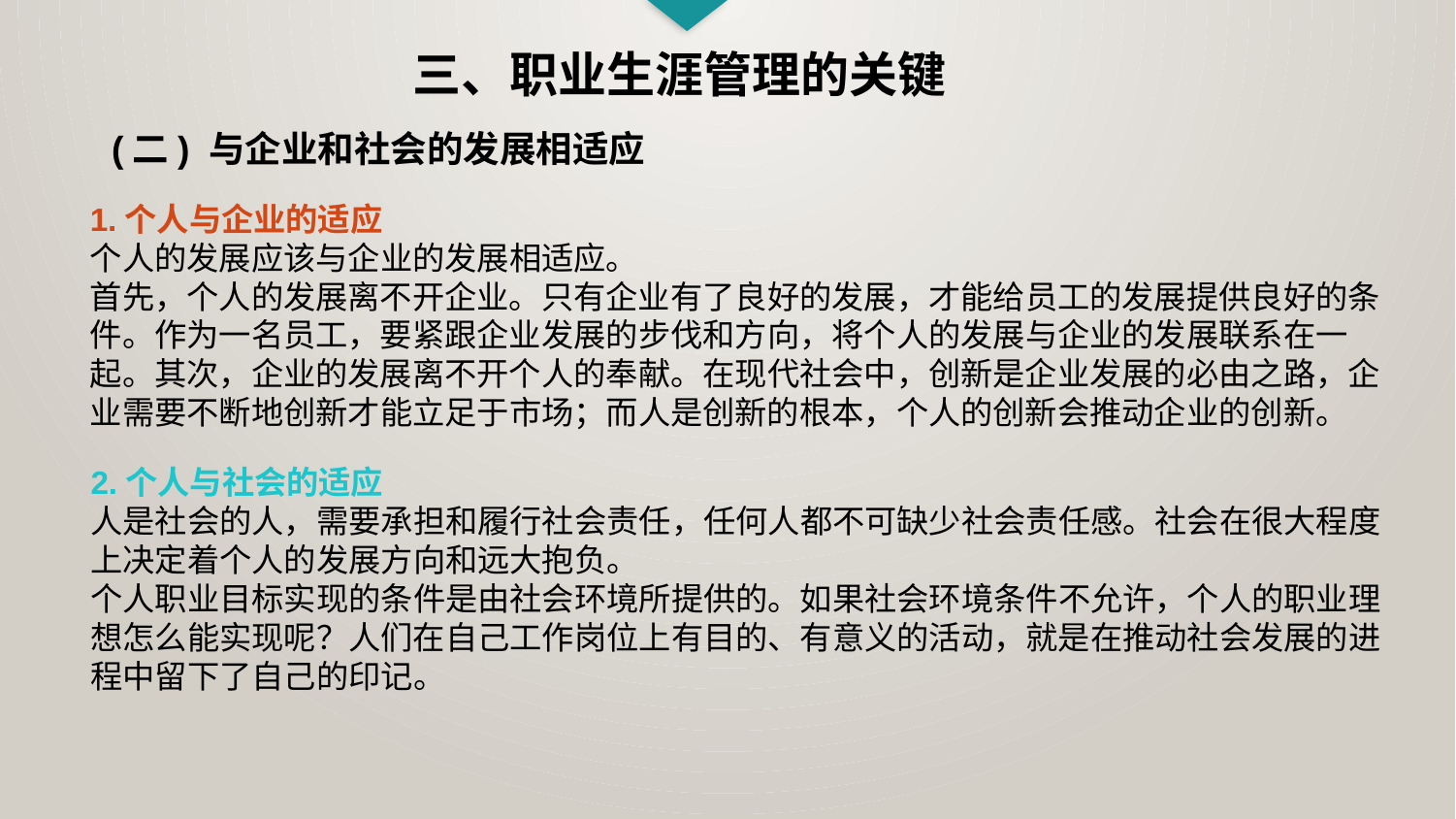

三、职业生涯管理的关键
(二) 与企业和社会的发展相适应
1.个人与企业的适应
个人的发展应该与企业的发展相适应。
首先，个人的发展离不开企业。只有企业有了良好的发展，才能给员工的发展提供良好的条件。作为一名员工，要紧跟企业发展的步伐和方向，将个人的发展与企业的发展联系在一起。其次，企业的发展离不开个人的奉献。在现代社会中，创新是企业发展的必由之路，企业需要不断地创新才能立足于市场；而人是创新的根本，个人的创新会推动企业的创新。
2.个人与社会的适应
人是社会的人，需要承担和履行社会责任，任何人都不可缺少社会责任感。社会在很大程度上决定着个人的发展方向和远大抱负。
个人职业目标实现的条件是由社会环境所提供的。如果社会环境条件不允许，个人的职业理想怎么能实现呢？人们在自己工作岗位上有目的、有意义的活动，就是在推动社会发展的进程中留下了自己的印记。
20